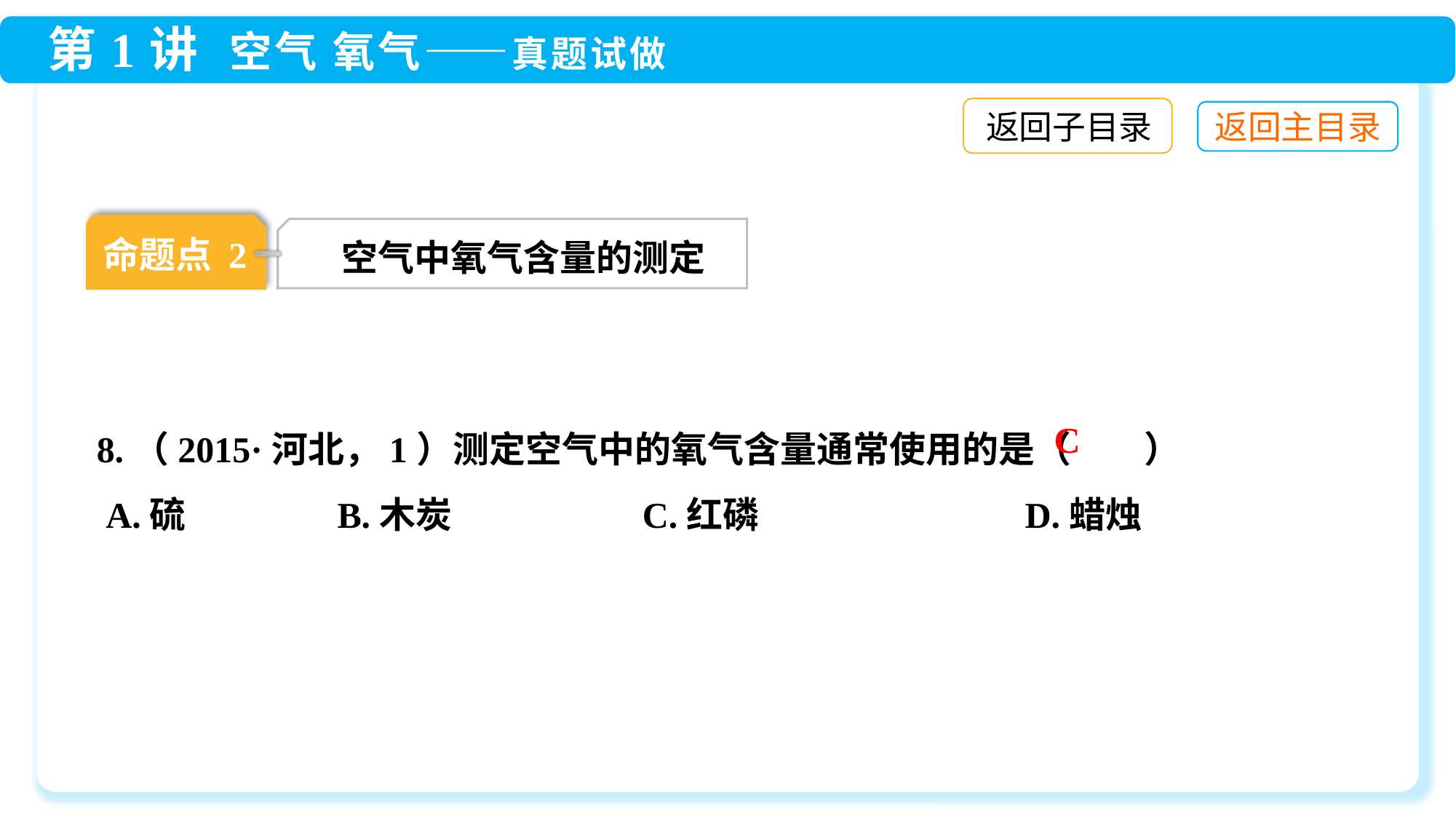

返回子目录

命题点 2
空气中氧气含量的测定

8.（2015·河北，1）测定空气中的氧气含量通常使用的是（　　）
 A.硫	               B.木炭          	C.红磷	                   D.蜡烛
C